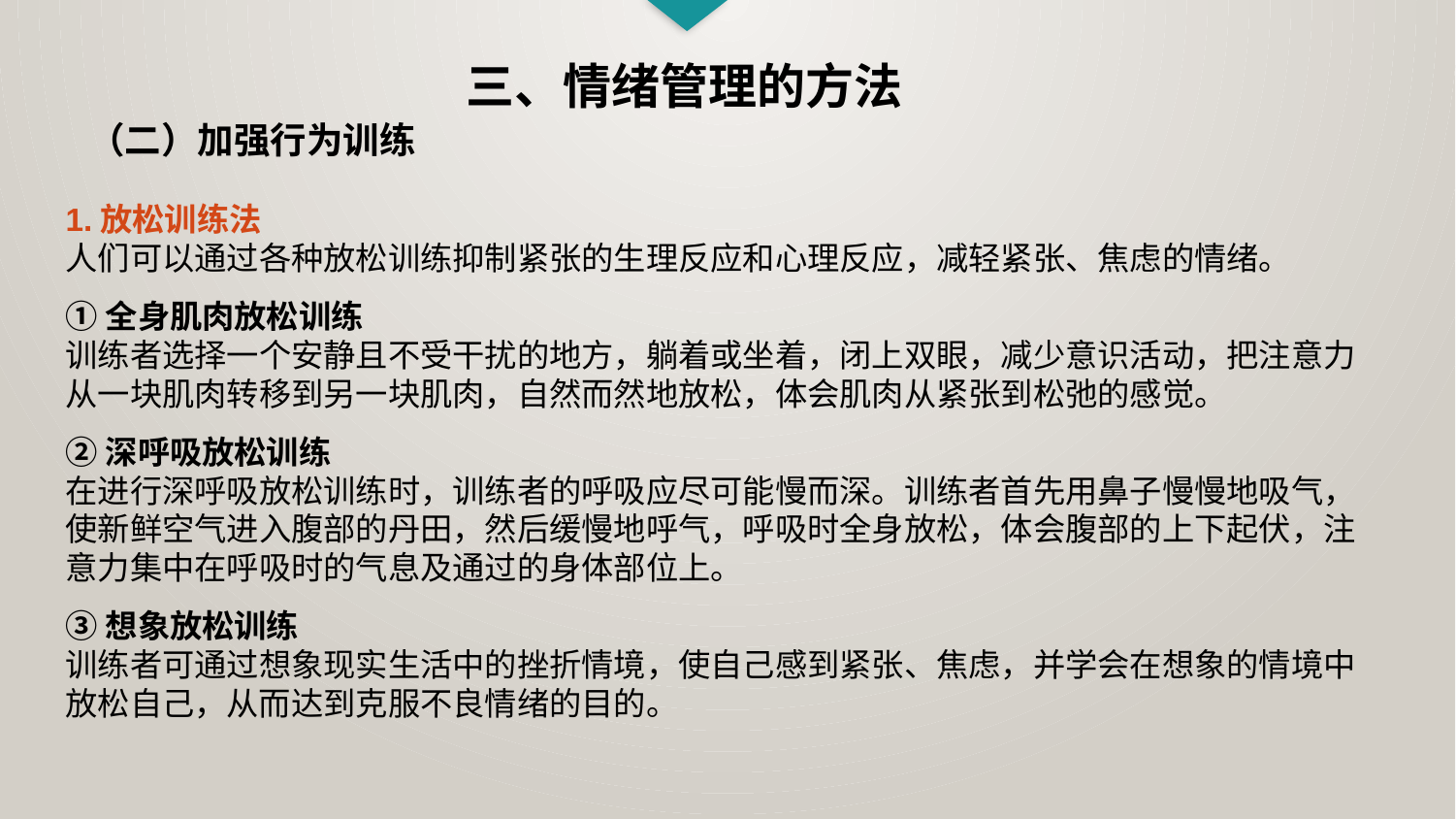

三、情绪管理的方法
（二）加强行为训练
1.放松训练法
人们可以通过各种放松训练抑制紧张的生理反应和心理反应，减轻紧张、焦虑的情绪。
①全身肌肉放松训练
训练者选择一个安静且不受干扰的地方，躺着或坐着，闭上双眼，减少意识活动，把注意力从一块肌肉转移到另一块肌肉，自然而然地放松，体会肌肉从紧张到松弛的感觉。
②深呼吸放松训练
在进行深呼吸放松训练时，训练者的呼吸应尽可能慢而深。训练者首先用鼻子慢慢地吸气，使新鲜空气进入腹部的丹田，然后缓慢地呼气，呼吸时全身放松，体会腹部的上下起伏，注意力集中在呼吸时的气息及通过的身体部位上。
③想象放松训练
训练者可通过想象现实生活中的挫折情境，使自己感到紧张、焦虑，并学会在想象的情境中放松自己，从而达到克服不良情绪的目的。
69